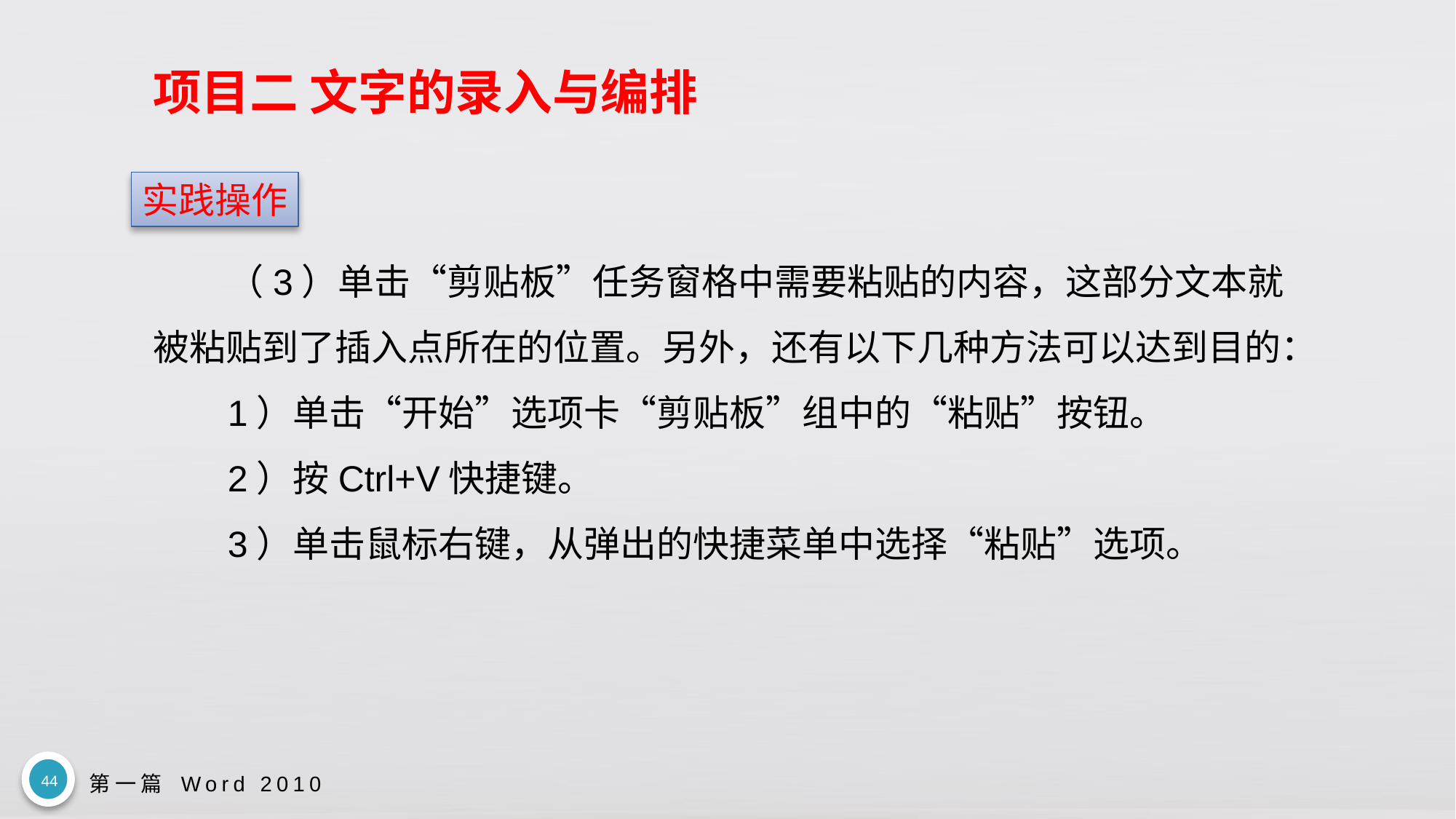

# 项目二 文字的录入与编排
实践操作
（3）单击“剪贴板”任务窗格中需要粘贴的内容，这部分文本就被粘贴到了插入点所在的位置。另外，还有以下几种方法可以达到目的：
1）单击“开始”选项卡“剪贴板”组中的“粘贴”按钮。
2）按Ctrl+V快捷键。
3）单击鼠标右键，从弹出的快捷菜单中选择“粘贴”选项。
44